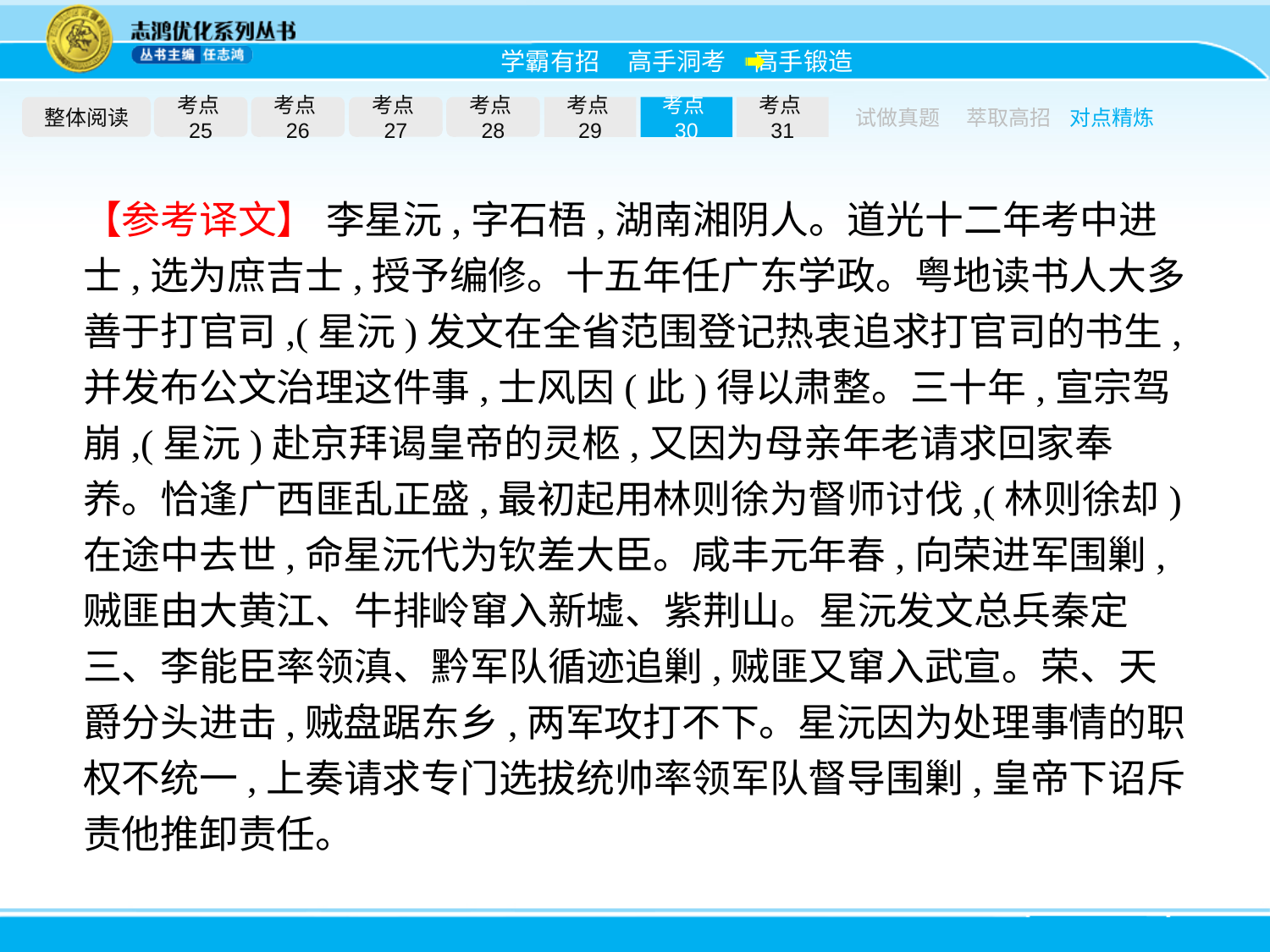

整体阅读
考点25
考点26
考点27
考点28
考点29
考点30
考点31
试做真题
萃取高招
对点精炼
【参考译文】 李星沅,字石梧,湖南湘阴人。道光十二年考中进士,选为庶吉士,授予编修。十五年任广东学政。粤地读书人大多善于打官司,(星沅)发文在全省范围登记热衷追求打官司的书生,并发布公文治理这件事,士风因(此)得以肃整。三十年,宣宗驾崩,(星沅)赴京拜谒皇帝的灵柩,又因为母亲年老请求回家奉养。恰逢广西匪乱正盛,最初起用林则徐为督师讨伐,(林则徐却)在途中去世,命星沅代为钦差大臣。咸丰元年春,向荣进军围剿,贼匪由大黄江、牛排岭窜入新墟、紫荆山。星沅发文总兵秦定三、李能臣率领滇、黔军队循迹追剿,贼匪又窜入武宣。荣、天爵分头进击,贼盘踞东乡,两军攻打不下。星沅因为处理事情的职权不统一,上奏请求专门选拔统帅率领军队督导围剿,皇帝下诏斥责他推卸责任。